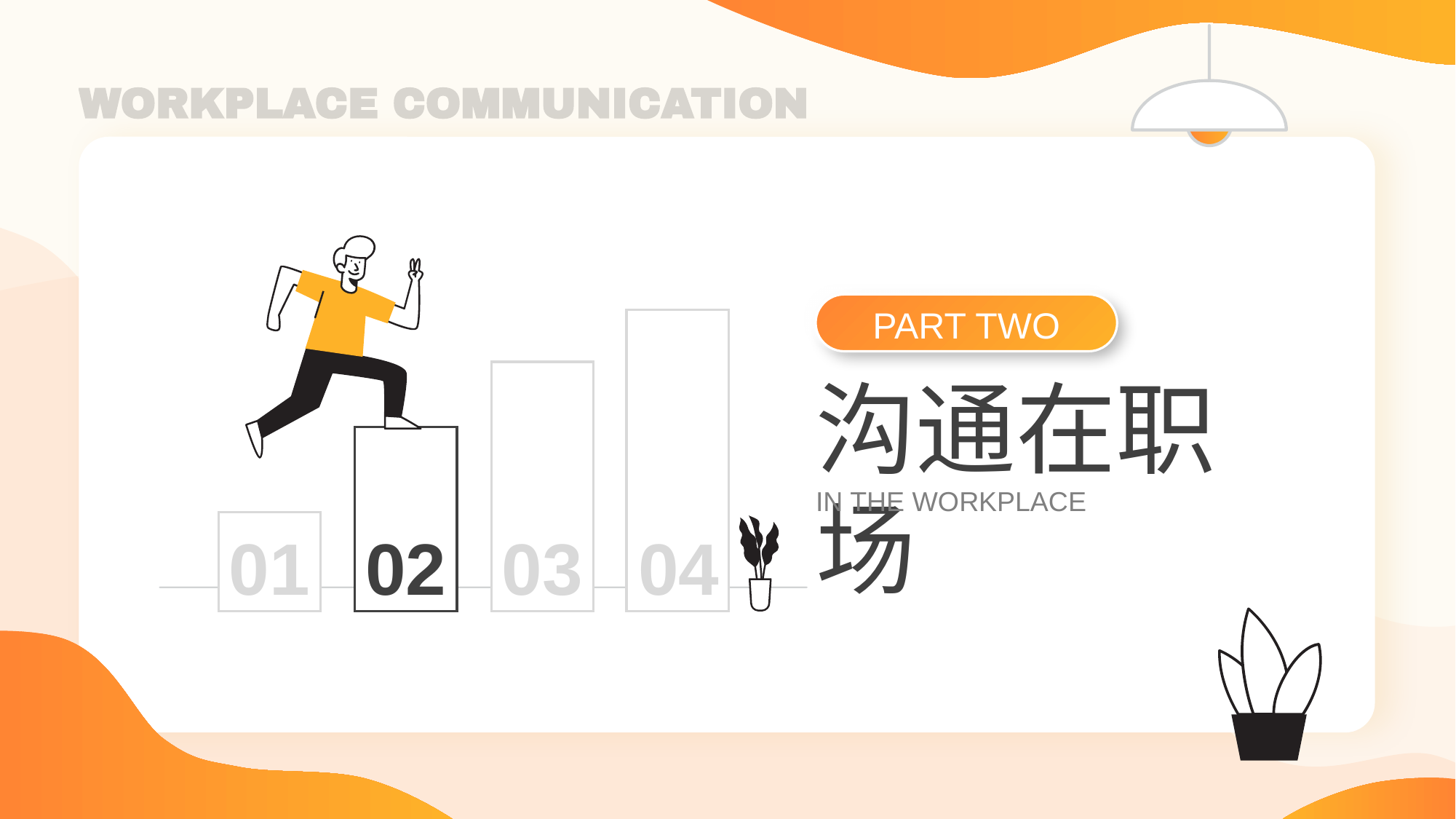

WORKPLACE COMMUNICATION

PART TWO
沟通在职场
IN THE WORKPLACE